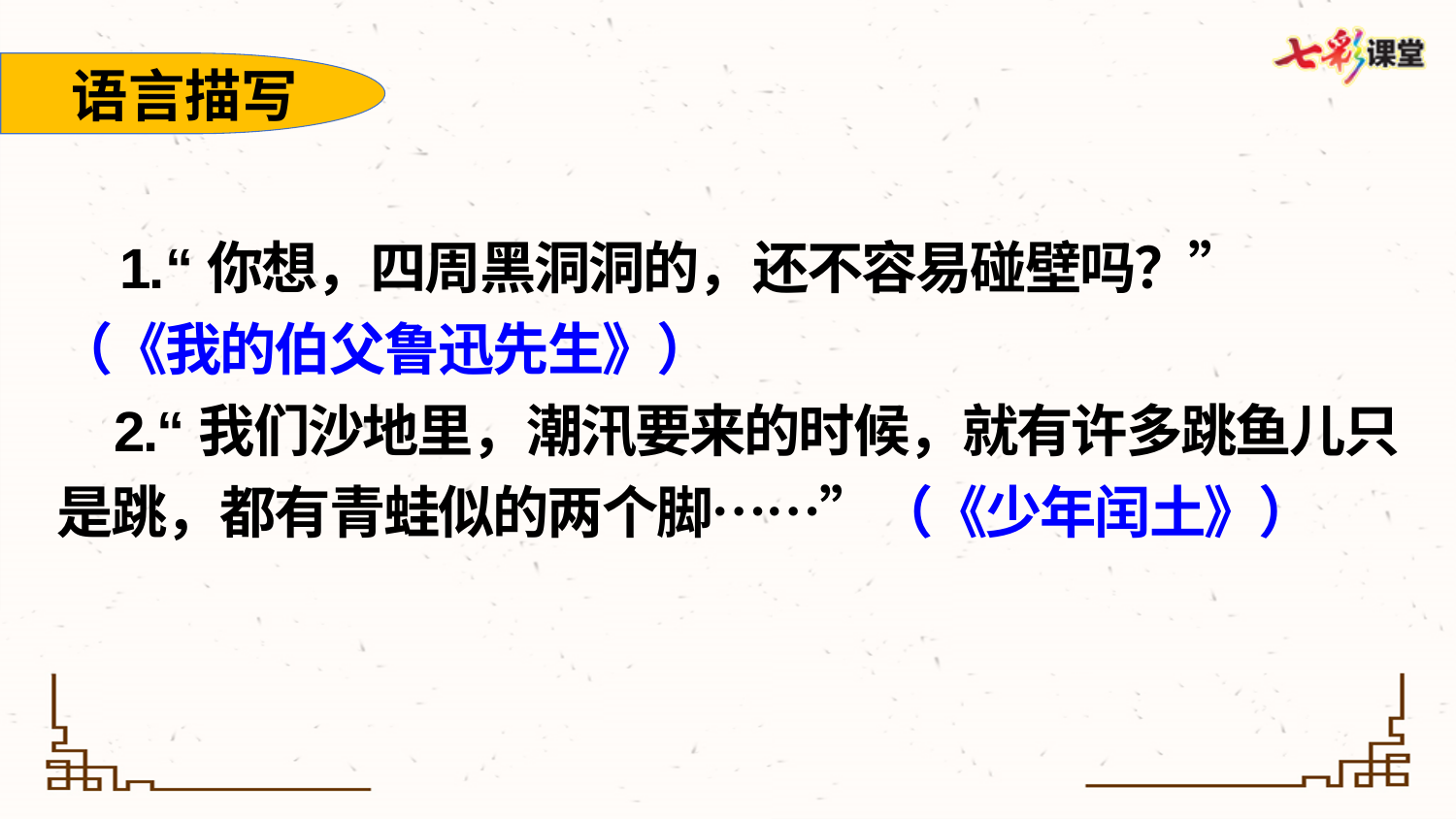

语言描写
    1.“你想，四周黑洞洞的，还不容易碰壁吗？”（《我的伯父鲁迅先生》）
    2.“我们沙地里，潮汛要来的时候，就有许多跳鱼儿只是跳，都有青蛙似的两个脚……”（《少年闰土》）